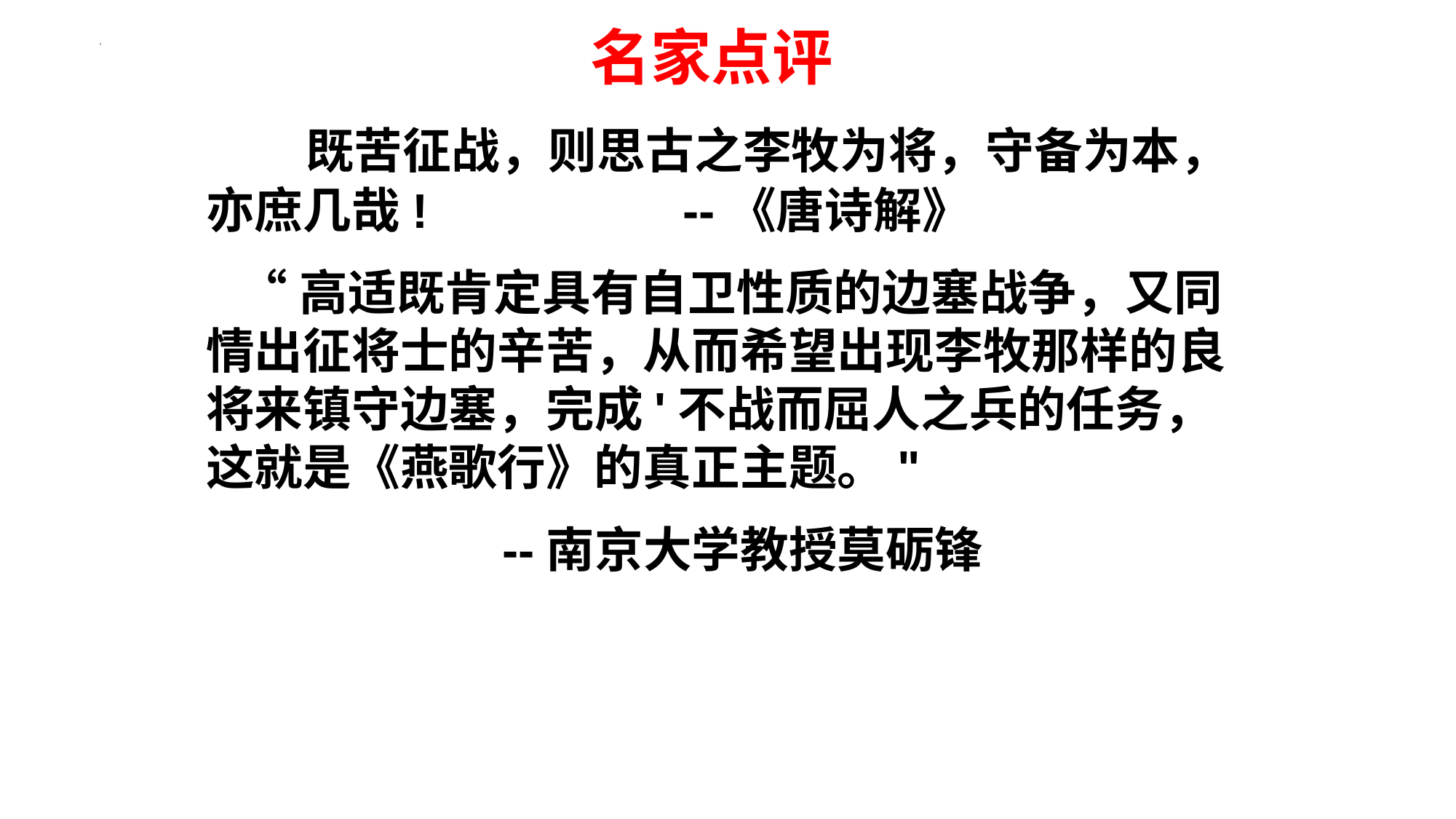

名家点评
       既苦征战，则思古之李牧为将，守备为本，亦庶几哉!                   --《唐诗解》
   “高适既肯定具有自卫性质的边塞战争，又同情出征将士的辛苦，从而希望出现李牧那样的良将来镇守边塞，完成'不战而屈人之兵的任务，这就是《燕歌行》的真正主题。"
                      --南京大学教授莫砺锋